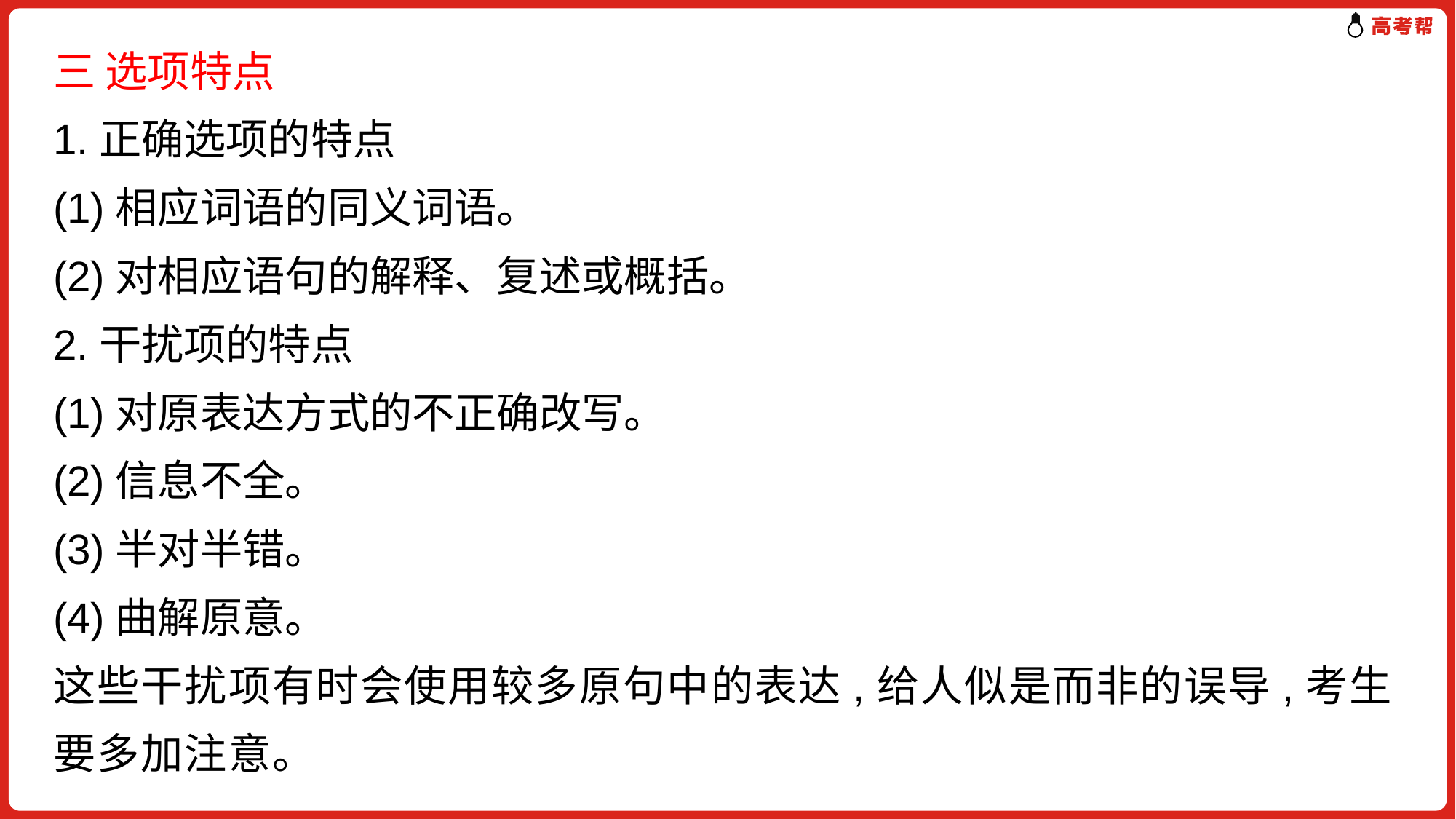

三 选项特点
1.正确选项的特点
(1)相应词语的同义词语。
(2)对相应语句的解释、复述或概括。
2.干扰项的特点
(1)对原表达方式的不正确改写。
(2)信息不全。
(3)半对半错。
(4)曲解原意。
这些干扰项有时会使用较多原句中的表达,给人似是而非的误导,考生要多加注意。